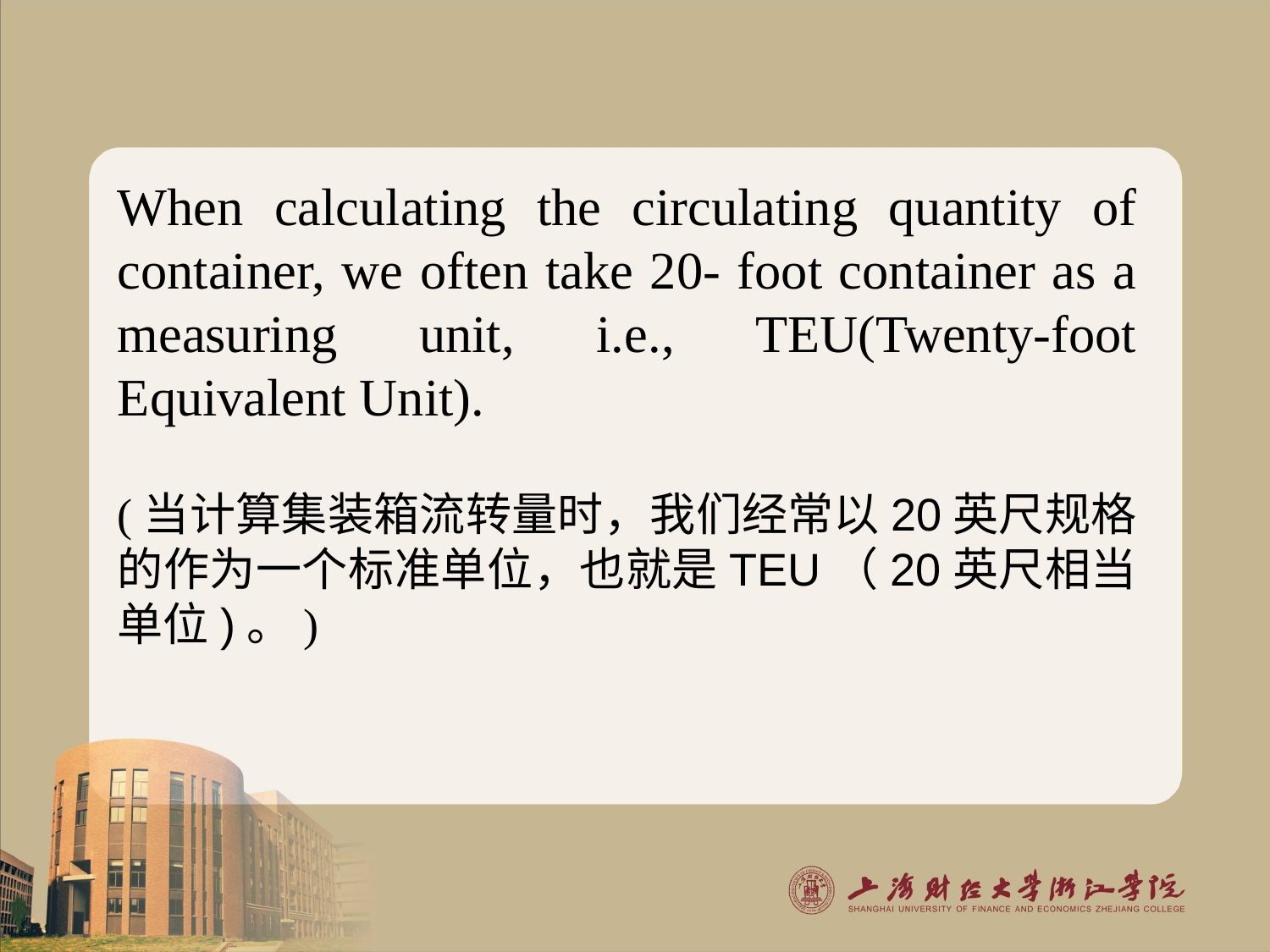

When calculating the circulating quantity of container, we often take 20- foot container as a measuring unit, i.e., TEU(Twenty-foot Equivalent Unit).

(当计算集装箱流转量时，我们经常以20英尺规格的作为一个标准单位，也就是TEU（20英尺相当单位)。)